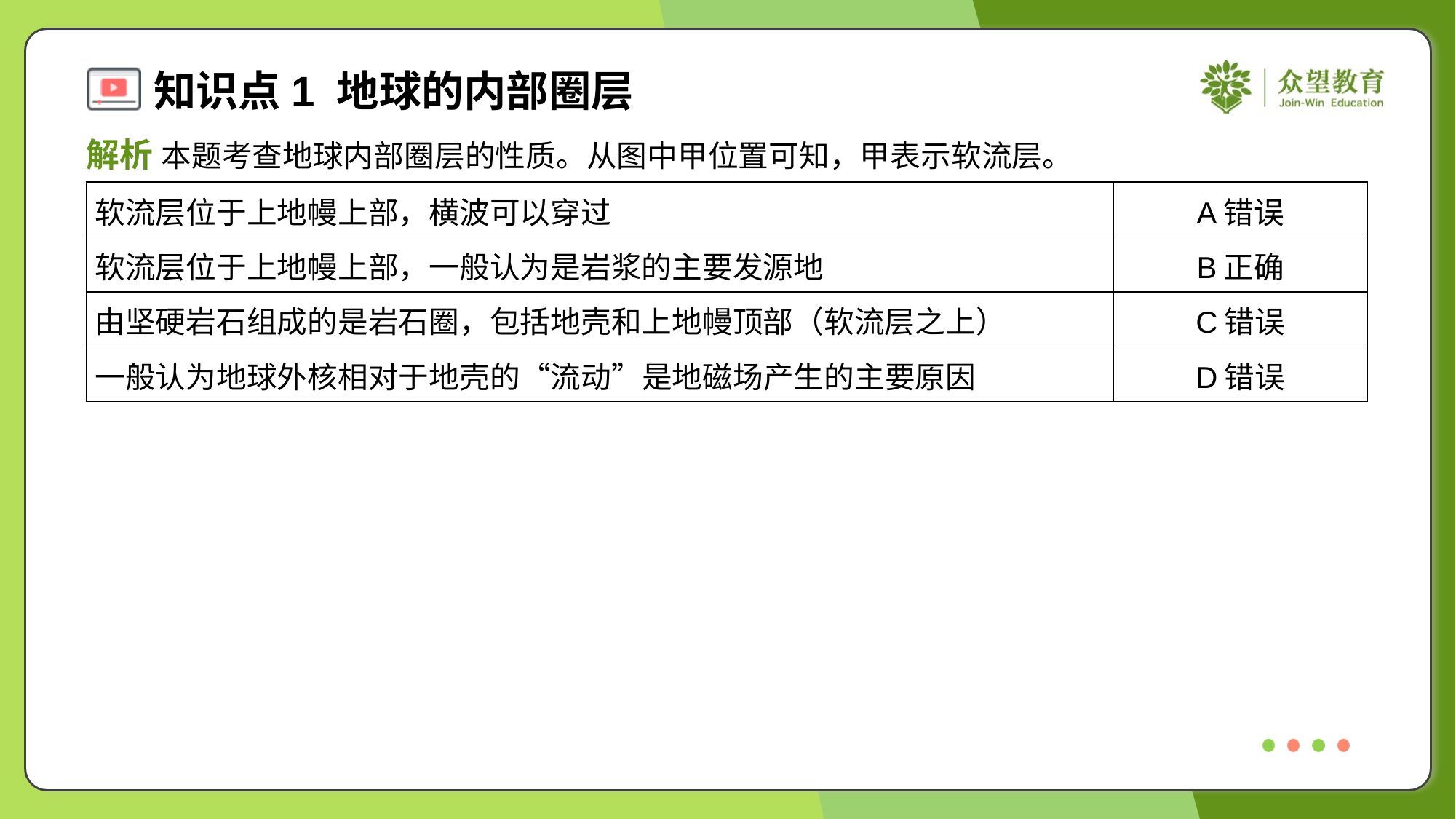

解析 本题考查地球内部圈层的性质。从图中甲位置可知，甲表示软流层。
| 软流层位于上地幔上部，横波可以穿过 | A错误 |
| --- | --- |
| 软流层位于上地幔上部，一般认为是岩浆的主要发源地 | B正确 |
| 由坚硬岩石组成的是岩石圈，包括地壳和上地幔顶部（软流层之上） | C错误 |
| 一般认为地球外核相对于地壳的“流动”是地磁场产生的主要原因 | D错误 |